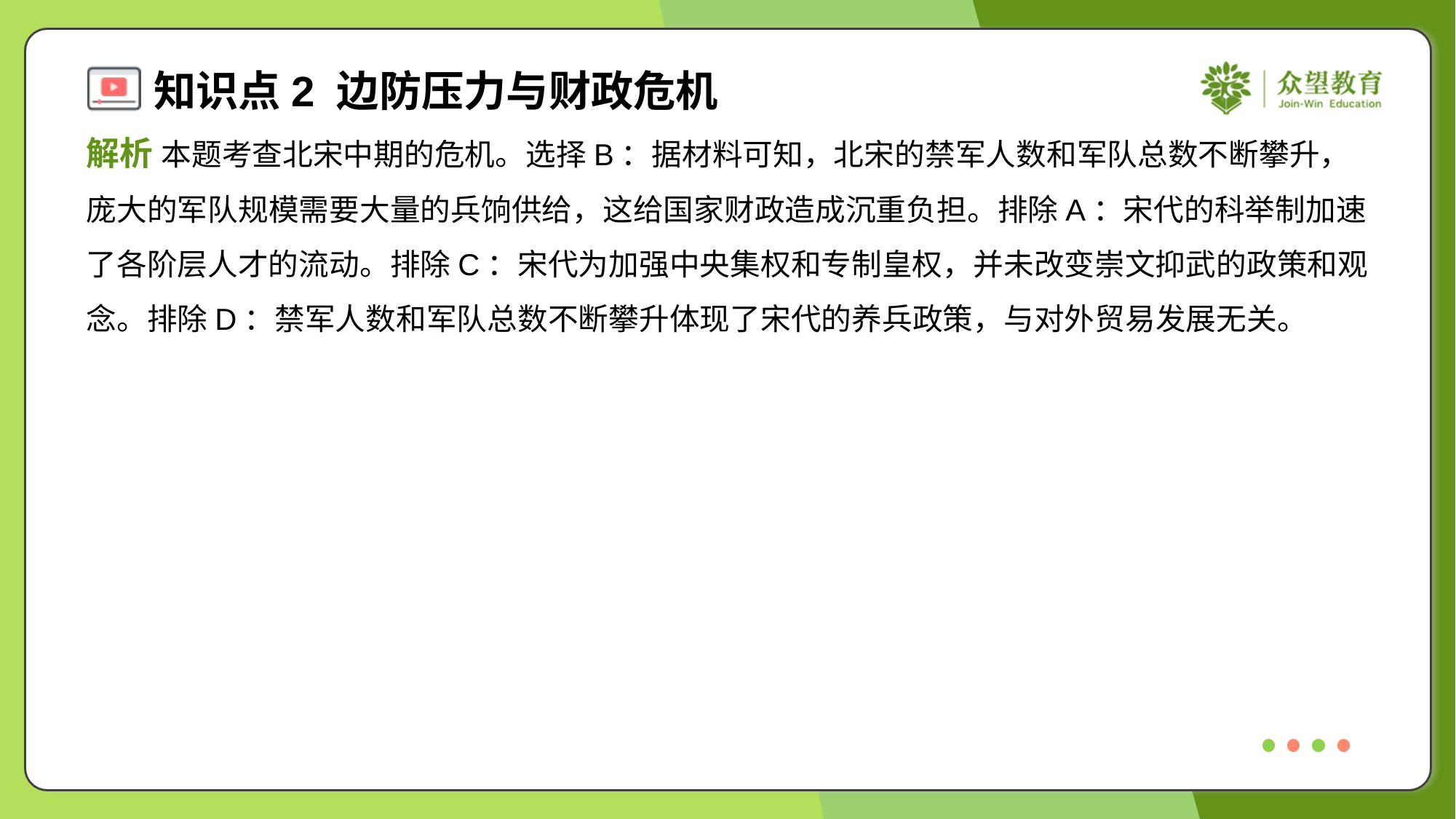

解析 本题考查北宋中期的危机。选择B：据材料可知，北宋的禁军人数和军队总数不断攀升，
庞大的军队规模需要大量的兵饷供给，这给国家财政造成沉重负担。排除A：宋代的科举制加速
了各阶层人才的流动。排除C：宋代为加强中央集权和专制皇权，并未改变崇文抑武的政策和观
念。排除D：禁军人数和军队总数不断攀升体现了宋代的养兵政策，与对外贸易发展无关。